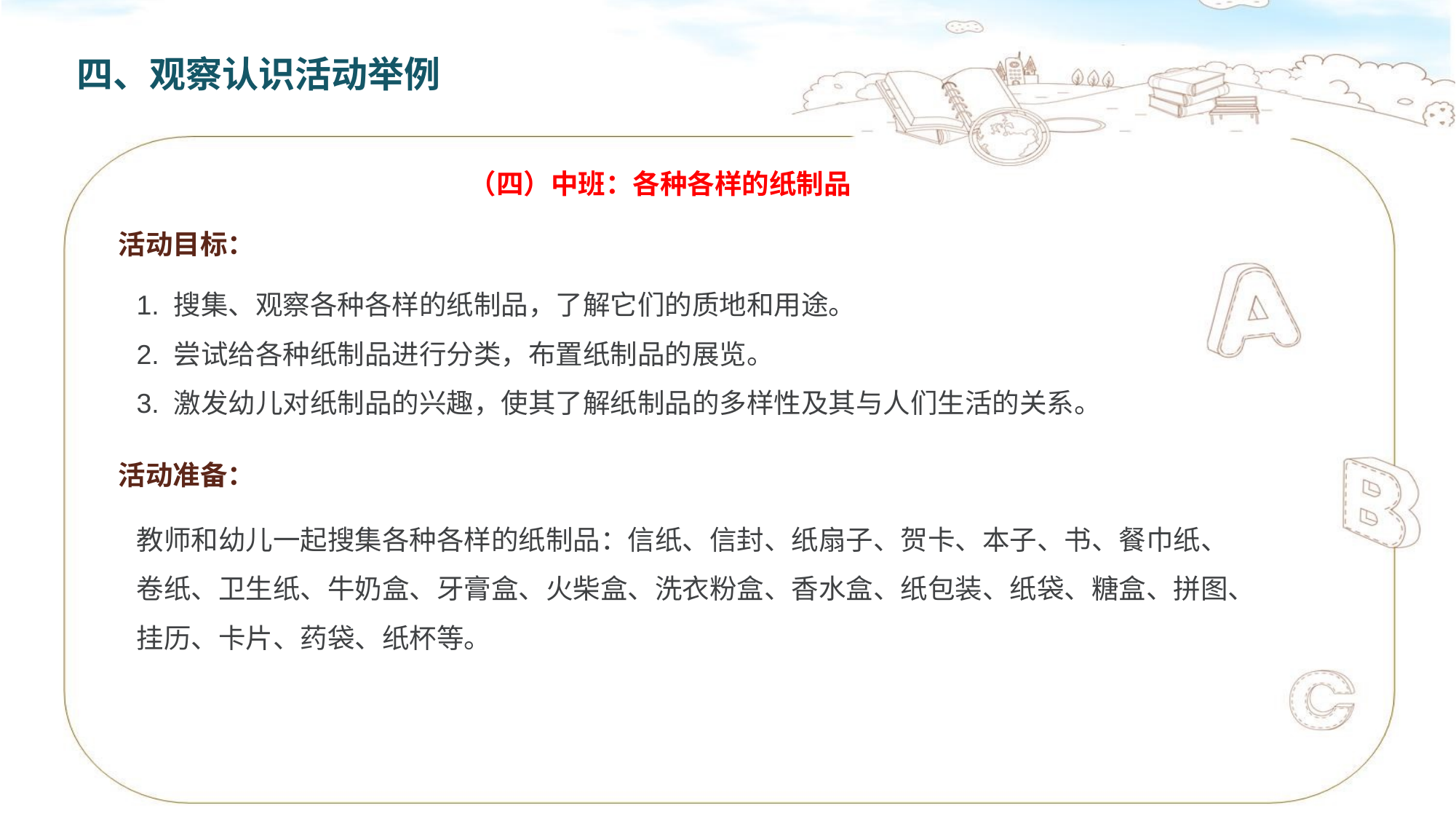

四、观察认识活动举例
（四）中班：各种各样的纸制品
活动目标：
1. 搜集、观察各种各样的纸制品，了解它们的质地和用途。
2. 尝试给各种纸制品进行分类，布置纸制品的展览。
3. 激发幼儿对纸制品的兴趣，使其了解纸制品的多样性及其与人们生活的关系。
活动准备：
教师和幼儿一起搜集各种各样的纸制品：信纸、信封、纸扇子、贺卡、本子、书、餐巾纸、卷纸、卫生纸、牛奶盒、牙膏盒、火柴盒、洗衣粉盒、香水盒、纸包装、纸袋、糖盒、拼图、挂历、卡片、药袋、纸杯等。